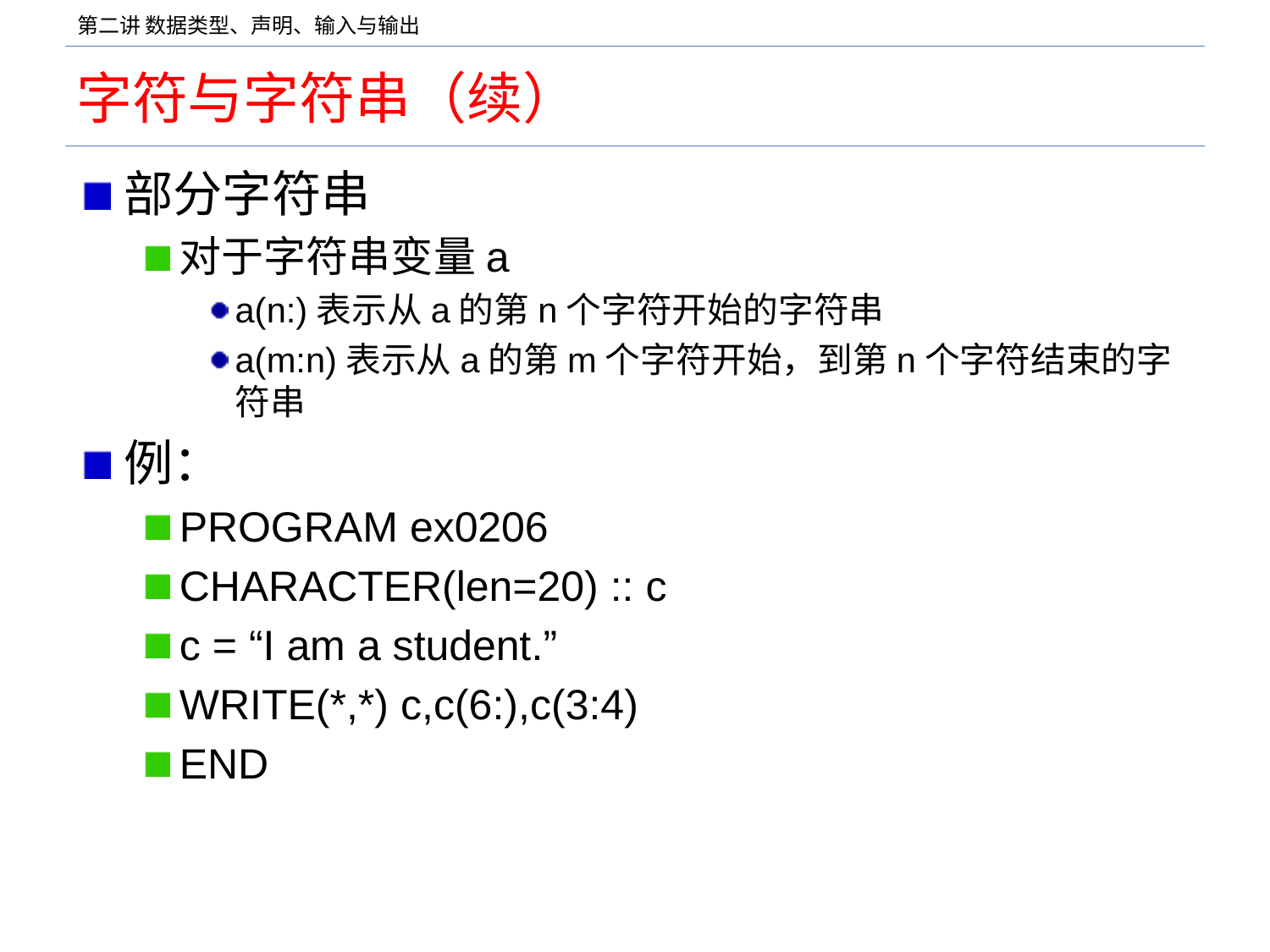

# 字符与字符串（续）
部分字符串
对于字符串变量a
a(n:)表示从a的第n个字符开始的字符串
a(m:n)表示从a的第m个字符开始，到第n个字符结束的字符串
例：
PROGRAM ex0206
CHARACTER(len=20) :: c
c = “I am a student.”
WRITE(*,*) c,c(6:),c(3:4)
END